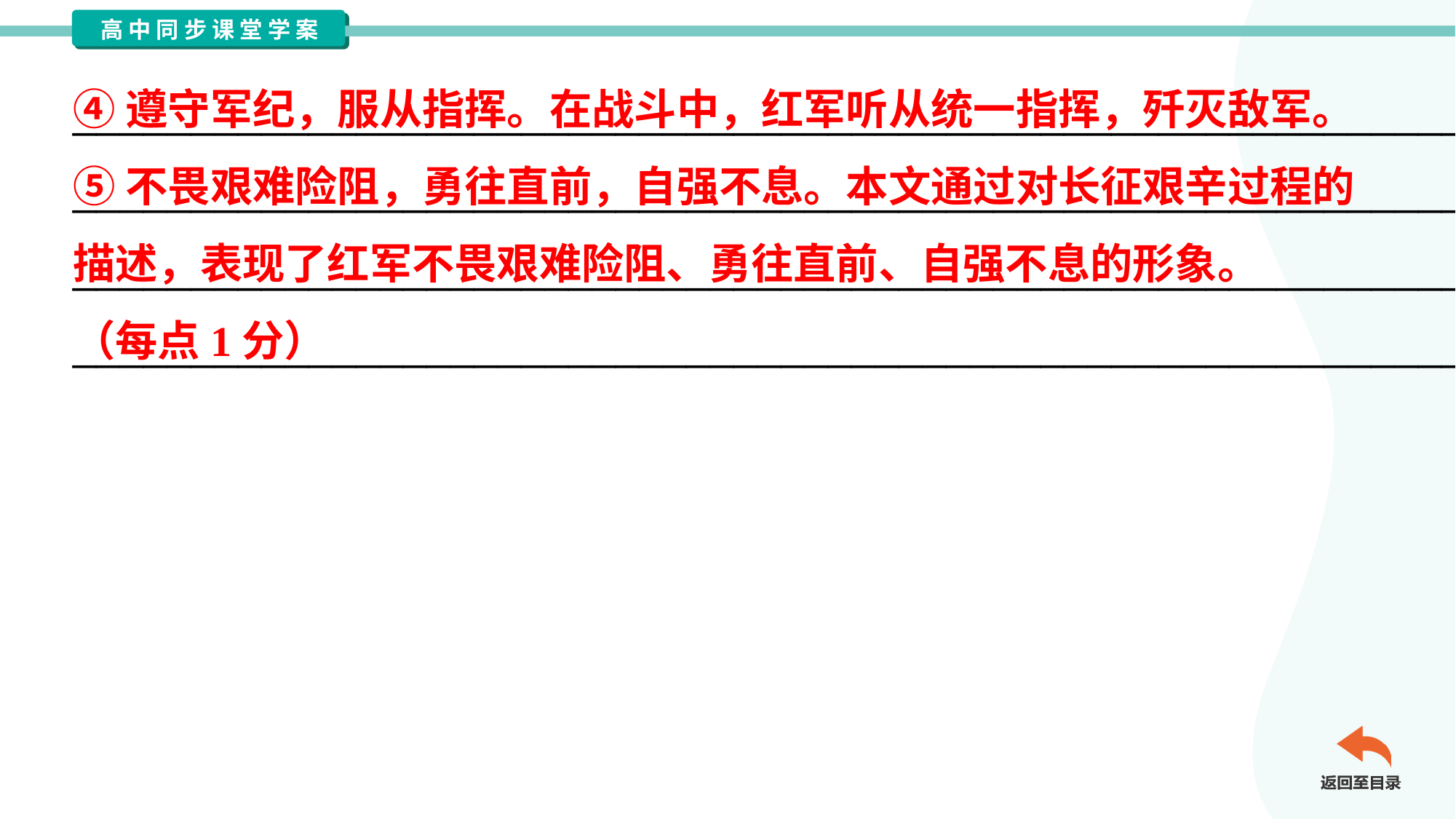

④遵守军纪，服从指挥。在战斗中，红军听从统一指挥，歼灭敌军。
⑤不畏艰难险阻，勇往直前，自强不息。本文通过对长征艰辛过程的
描述，表现了红军不畏艰难险阻、勇往直前、自强不息的形象。
（每点1分）
_____________________________________________________________
_____________________________________________________________
_____________________________________________________________
_____________________________________________________________